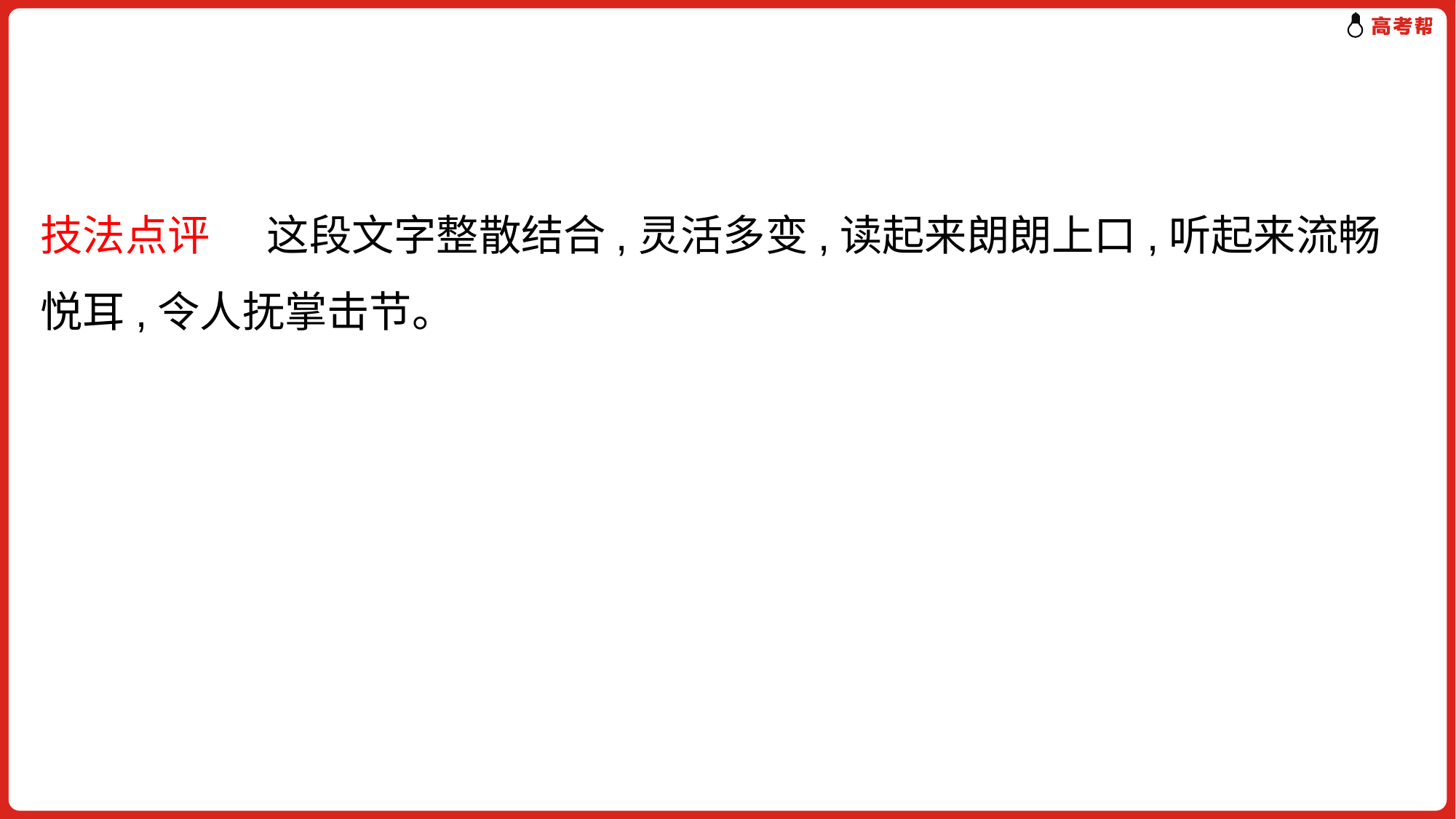

技法点评      这段文字整散结合,灵活多变,读起来朗朗上口,听起来流畅悦耳,令人抚掌击节。